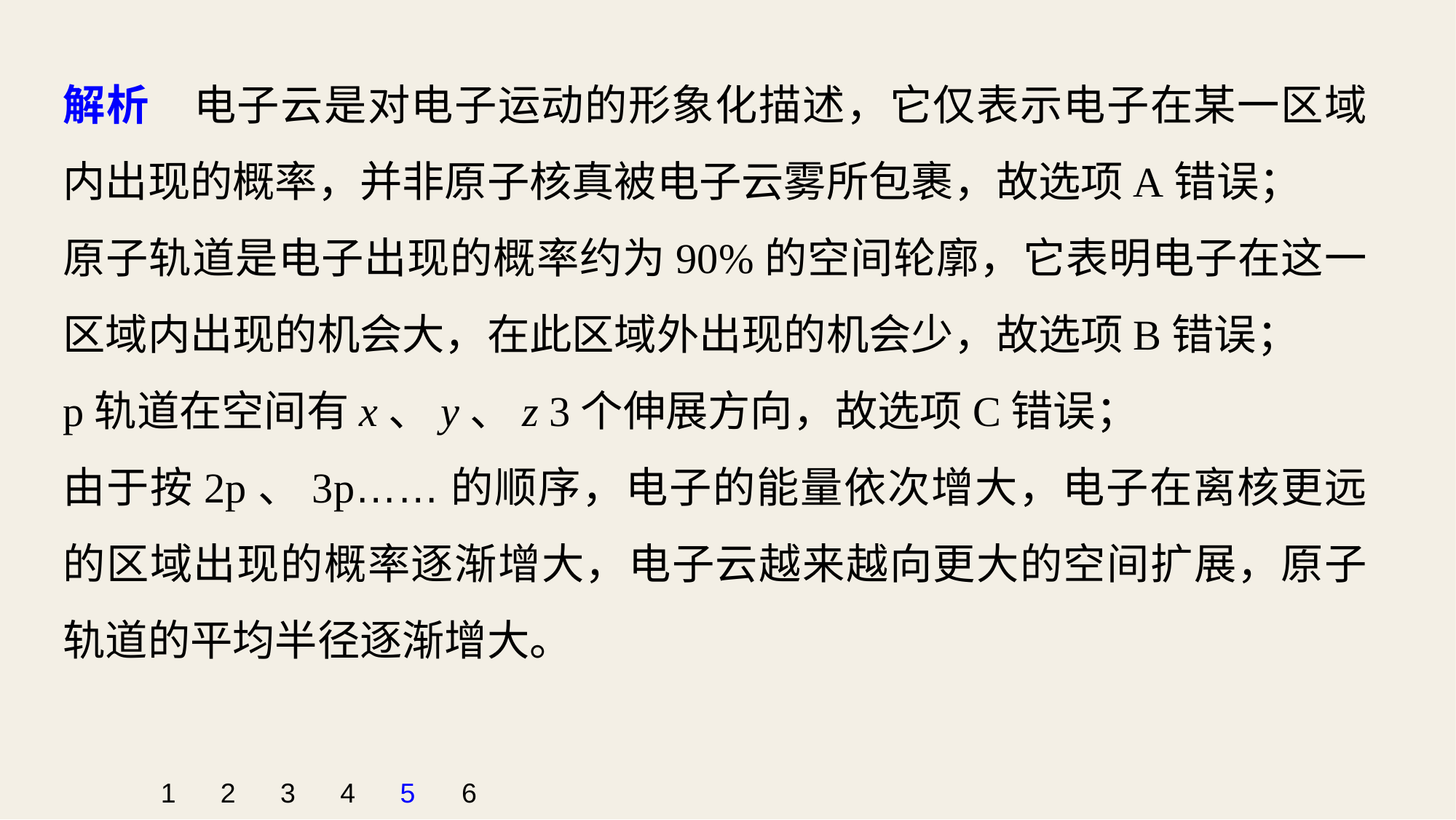

解析　电子云是对电子运动的形象化描述，它仅表示电子在某一区域内出现的概率，并非原子核真被电子云雾所包裹，故选项A错误；
原子轨道是电子出现的概率约为90%的空间轮廓，它表明电子在这一区域内出现的机会大，在此区域外出现的机会少，故选项B错误；
p轨道在空间有x、y、z 3个伸展方向，故选项C错误；
由于按2p、3p……的顺序，电子的能量依次增大，电子在离核更远的区域出现的概率逐渐增大，电子云越来越向更大的空间扩展，原子轨道的平均半径逐渐增大。
1
2
3
4
5
6